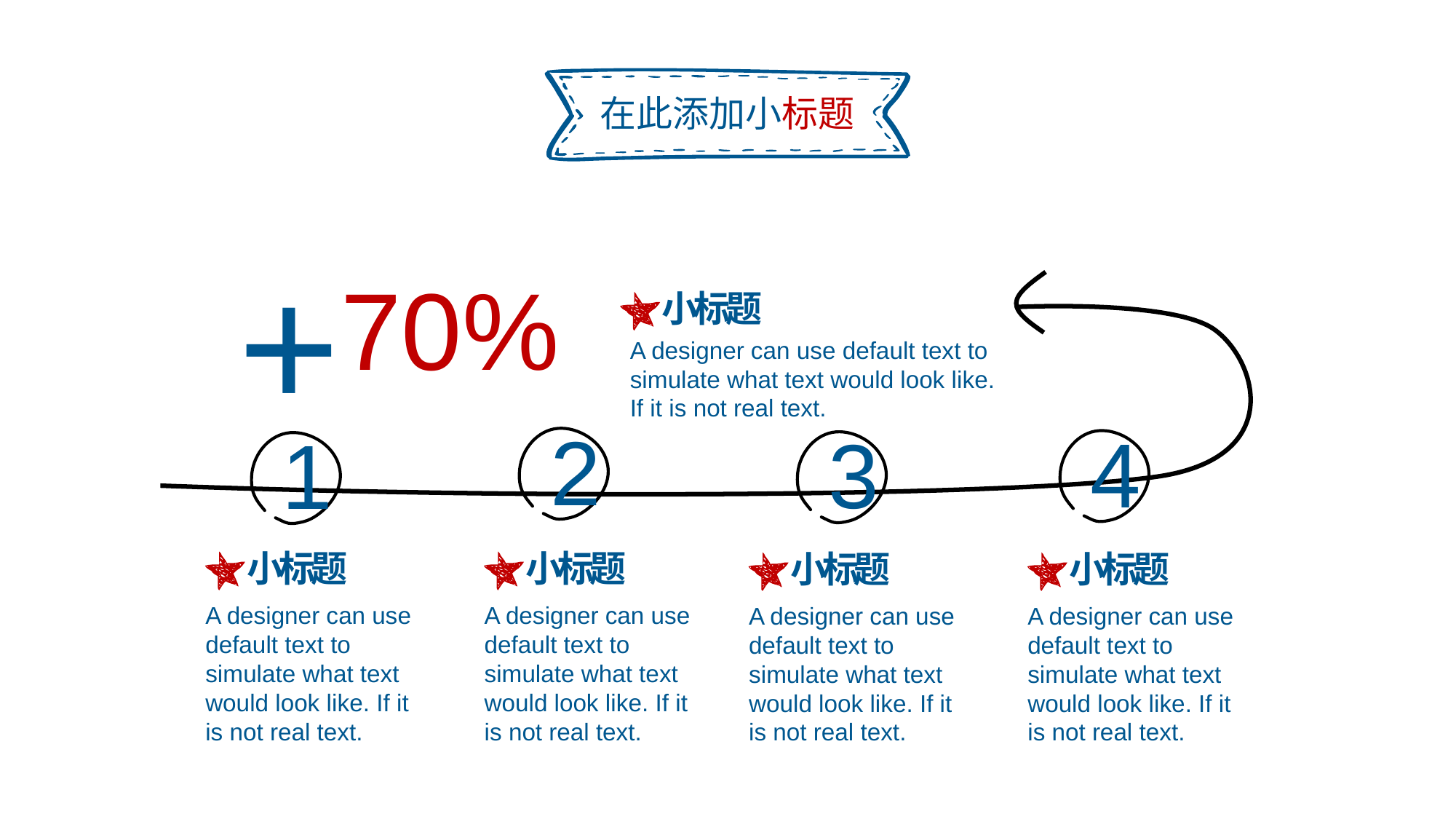

在此添加小标题
+
70%

小标题

A designer can use default text to simulate what text would look like. If it is not real text.
2

4

3

1

小标题
小标题
小标题
小标题

A designer can use default text to simulate what text would look like. If it is not real text.
A designer can use default text to simulate what text would look like. If it is not real text.
A designer can use default text to simulate what text would look like. If it is not real text.
A designer can use default text to simulate what text would look like. If it is not real text.